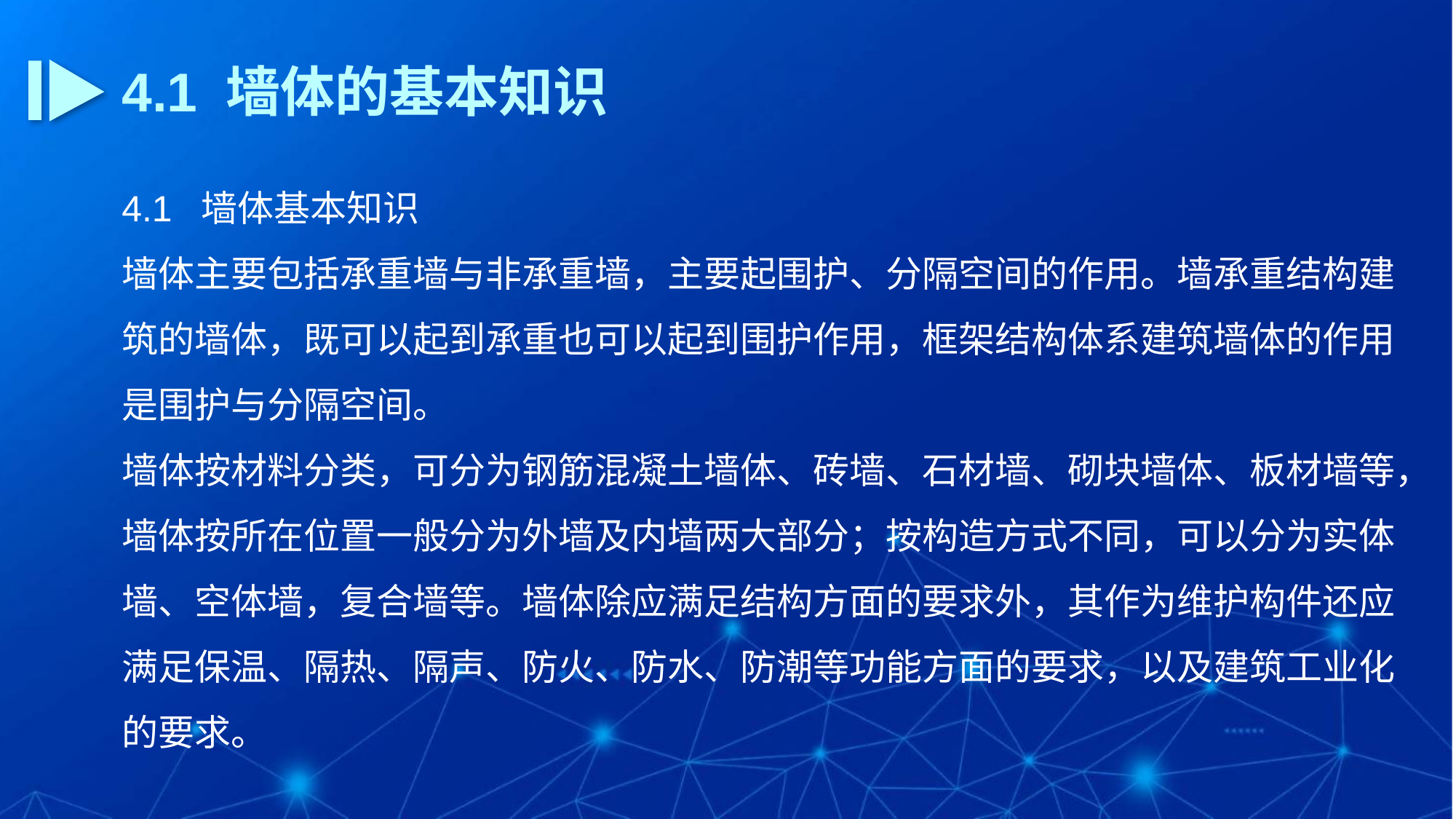

4.1 墙体的基本知识

4.1  墙体基本知识
墙体主要包括承重墙与非承重墙，主要起围护、分隔空间的作用。墙承重结构建筑的墙体，既可以起到承重也可以起到围护作用，框架结构体系建筑墙体的作用是围护与分隔空间。
墙体按材料分类，可分为钢筋混凝土墙体、砖墙、石材墙、砌块墙体、板材墙等，
墙体按所在位置一般分为外墙及内墙两大部分；按构造方式不同，可以分为实体墙、空体墙，复合墙等。墙体除应满足结构方面的要求外，其作为维护构件还应满足保温、隔热、隔声、防火、防水、防潮等功能方面的要求，以及建筑工业化的要求。